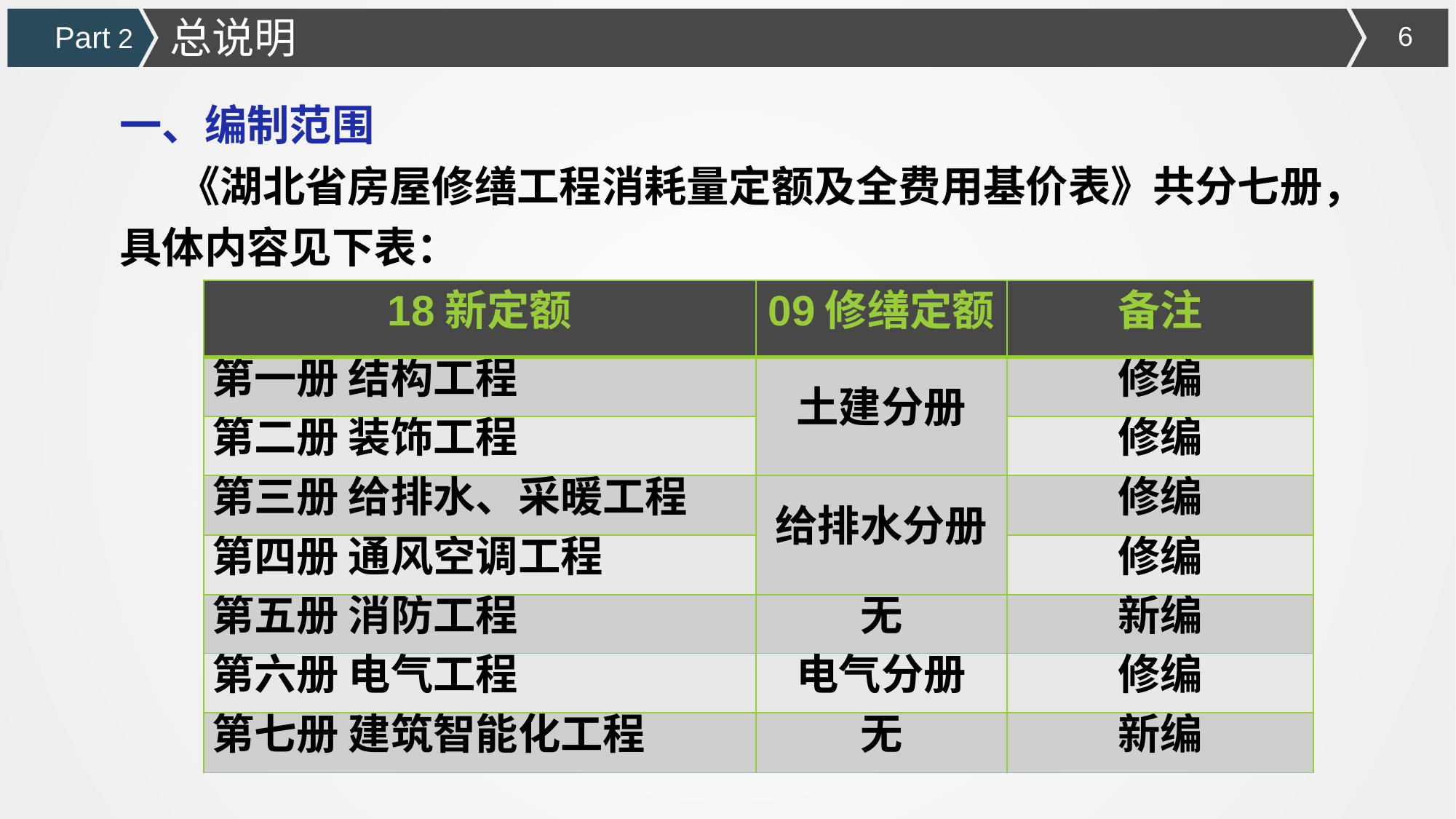

总说明
Part 2
一、编制范围
     《湖北省房屋修缮工程消耗量定额及全费用基价表》共分七册，具体内容见下表：

| 18新定额 | 09修缮定额 | 备注 |
| --- | --- | --- |
| 第一册 结构工程 | 土建分册 | 修编 |
| 第二册 装饰工程 |  | 修编 |
| 第三册 给排水、采暖工程 | 给排水分册 | 修编 |
| 第四册 通风空调工程 |  | 修编 |
| 第五册 消防工程 | 无 | 新编 |
| 第六册 电气工程 | 电气分册 | 修编 |
| 第七册 建筑智能化工程 | 无 | 新编 |